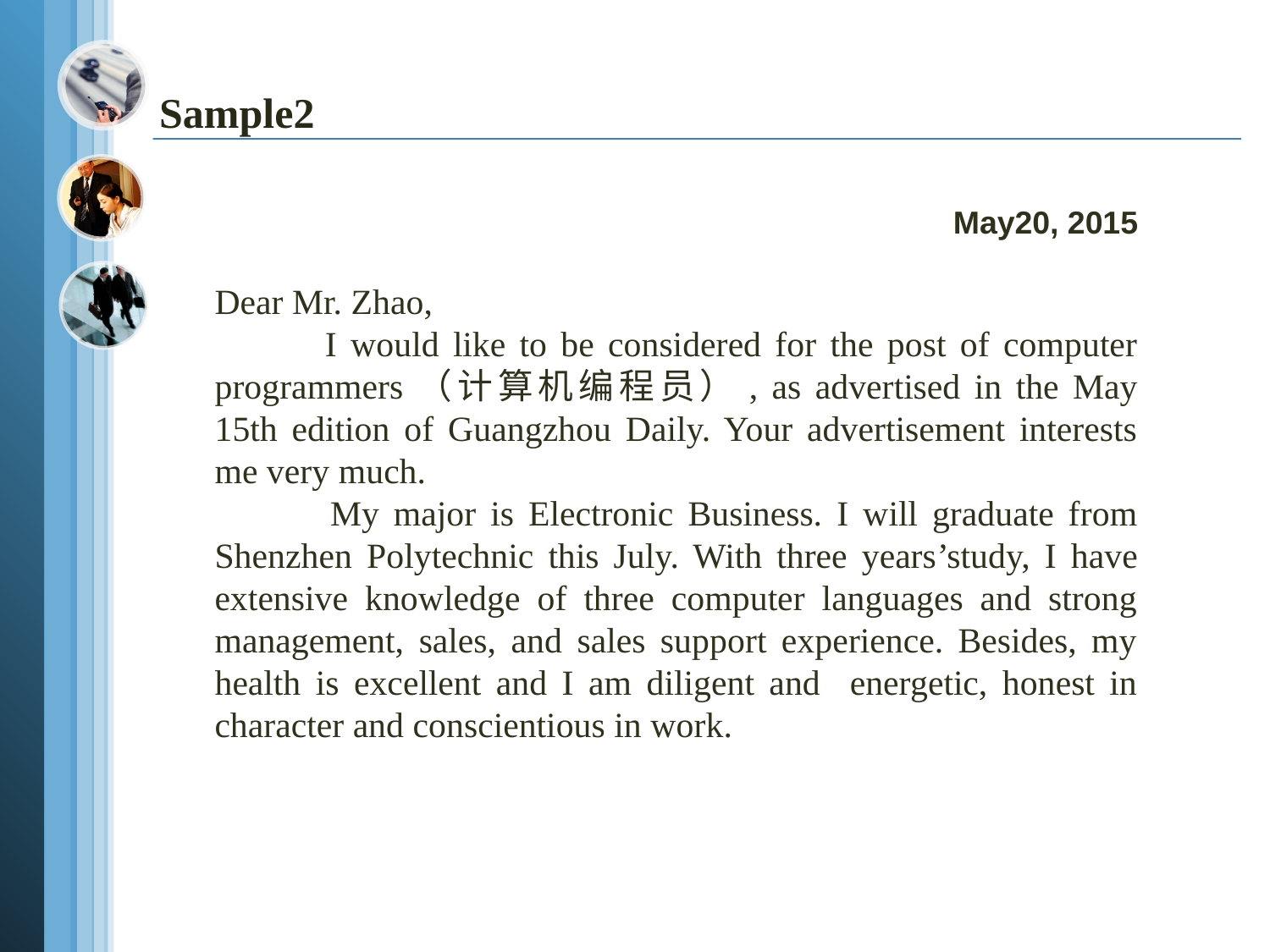

# Sample2
                                                                         May20, 2015

Dear Mr. Zhao,
        I would like to be considered for the post of computer programmers（计算机编程员）, as advertised in the May 15th edition of Guangzhou Daily. Your advertisement interests me very much.
        My major is Electronic Business. I will graduate from Shenzhen Polytechnic this July. With three years’study, I have extensive knowledge of three computer languages and strong management, sales, and sales support experience. Besides, my health is excellent and I am diligent and  energetic, honest in character and conscientious in work.